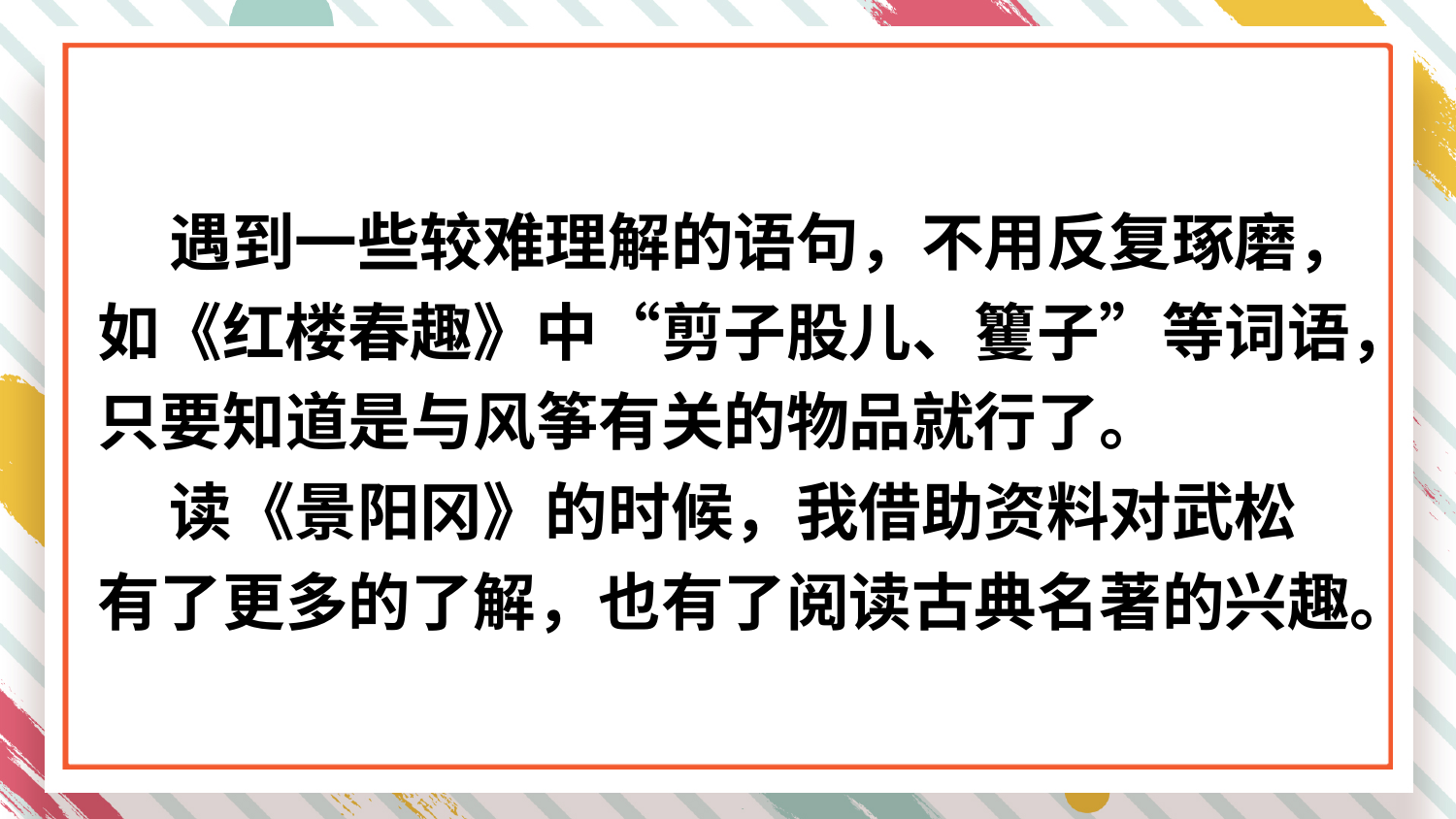

遇到一些较难理解的语句，不用反复琢磨，如《红楼春趣》中“剪子股儿、籰子”等词语，只要知道是与风筝有关的物品就行了。
    读《景阳冈》的时候，我借助资料对武松有了更多的了解，也有了阅读古典名著的兴趣。